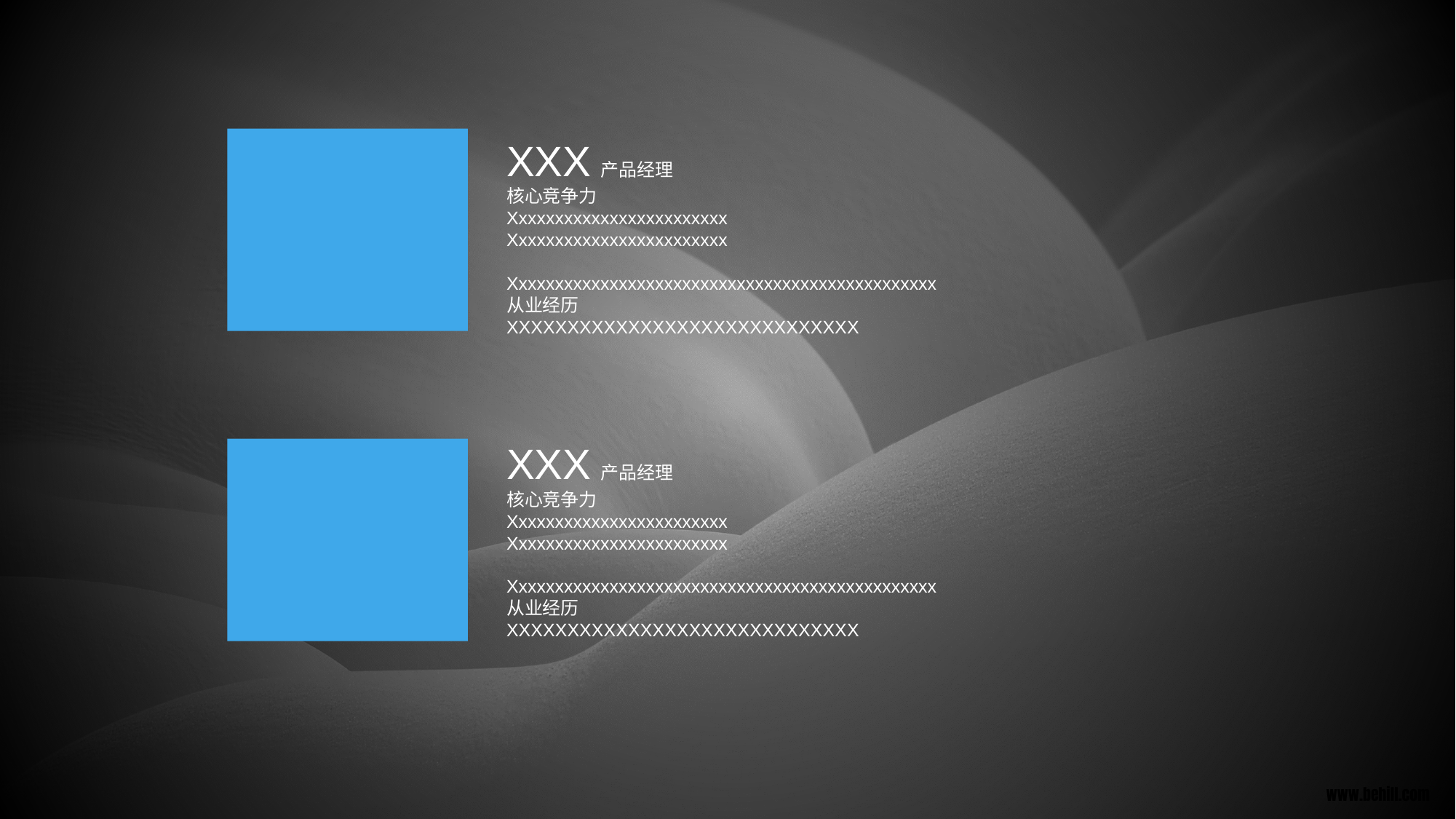

XXX 产品经理
核心竞争力
Xxxxxxxxxxxxxxxxxxxxxxxx
Xxxxxxxxxxxxxxxxxxxxxxxx

Xxxxxxxxxxxxxxxxxxxxxxxxxxxxxxxxxxxxxxxxxxxxxxx
从业经历
XXXXXXXXXXXXXXXXXXXXXXXXXXXXX
XXX 产品经理
核心竞争力
Xxxxxxxxxxxxxxxxxxxxxxxx
Xxxxxxxxxxxxxxxxxxxxxxxx

Xxxxxxxxxxxxxxxxxxxxxxxxxxxxxxxxxxxxxxxxxxxxxxx
从业经历
XXXXXXXXXXXXXXXXXXXXXXXXXXXXX